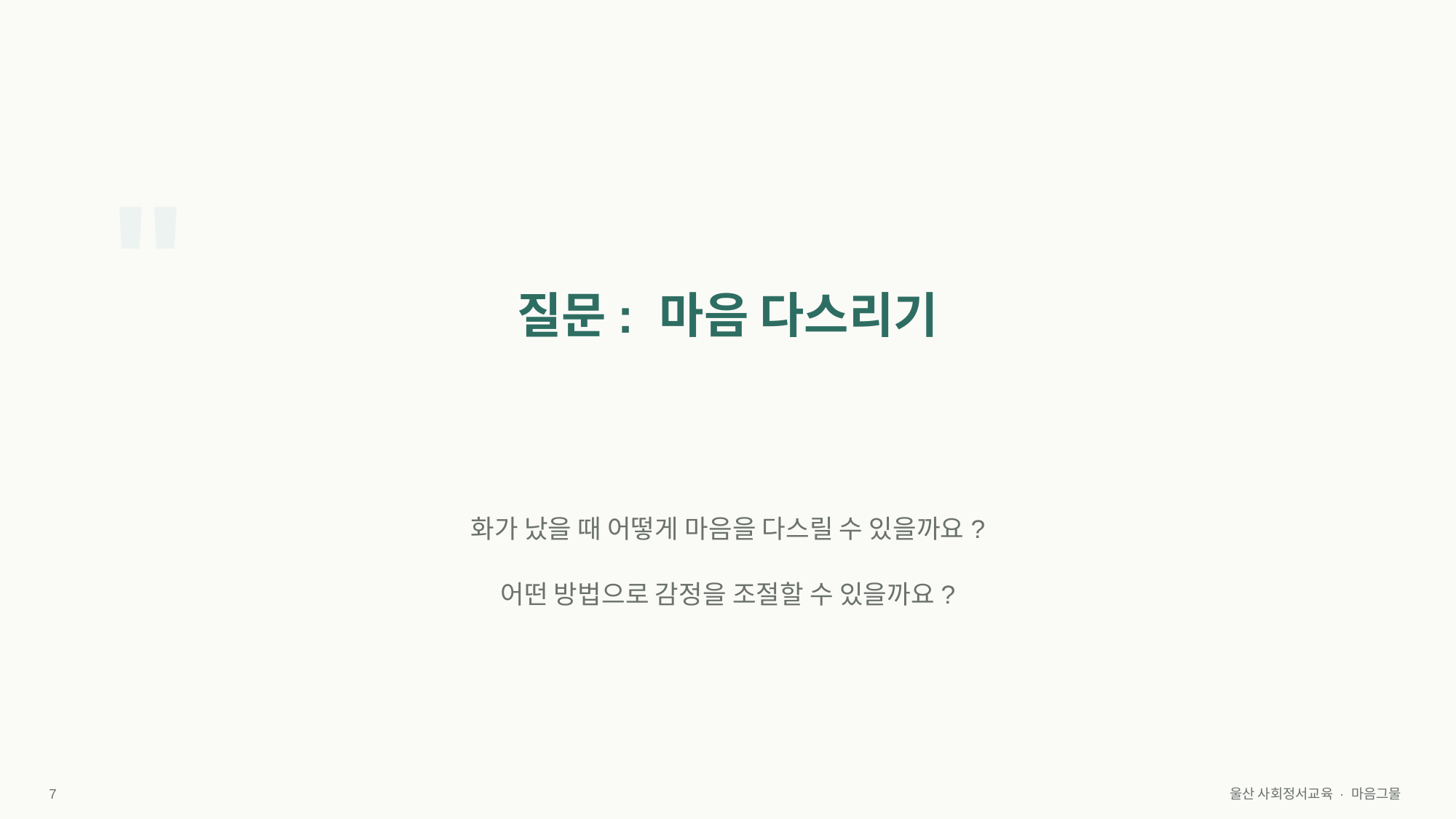

"
질문: 마음 다스리기
화가 났을 때 어떻게 마음을 다스릴 수 있을까요?
어떤 방법으로 감정을 조절할 수 있을까요?
7
울산 사회정서교육 · 마음그물